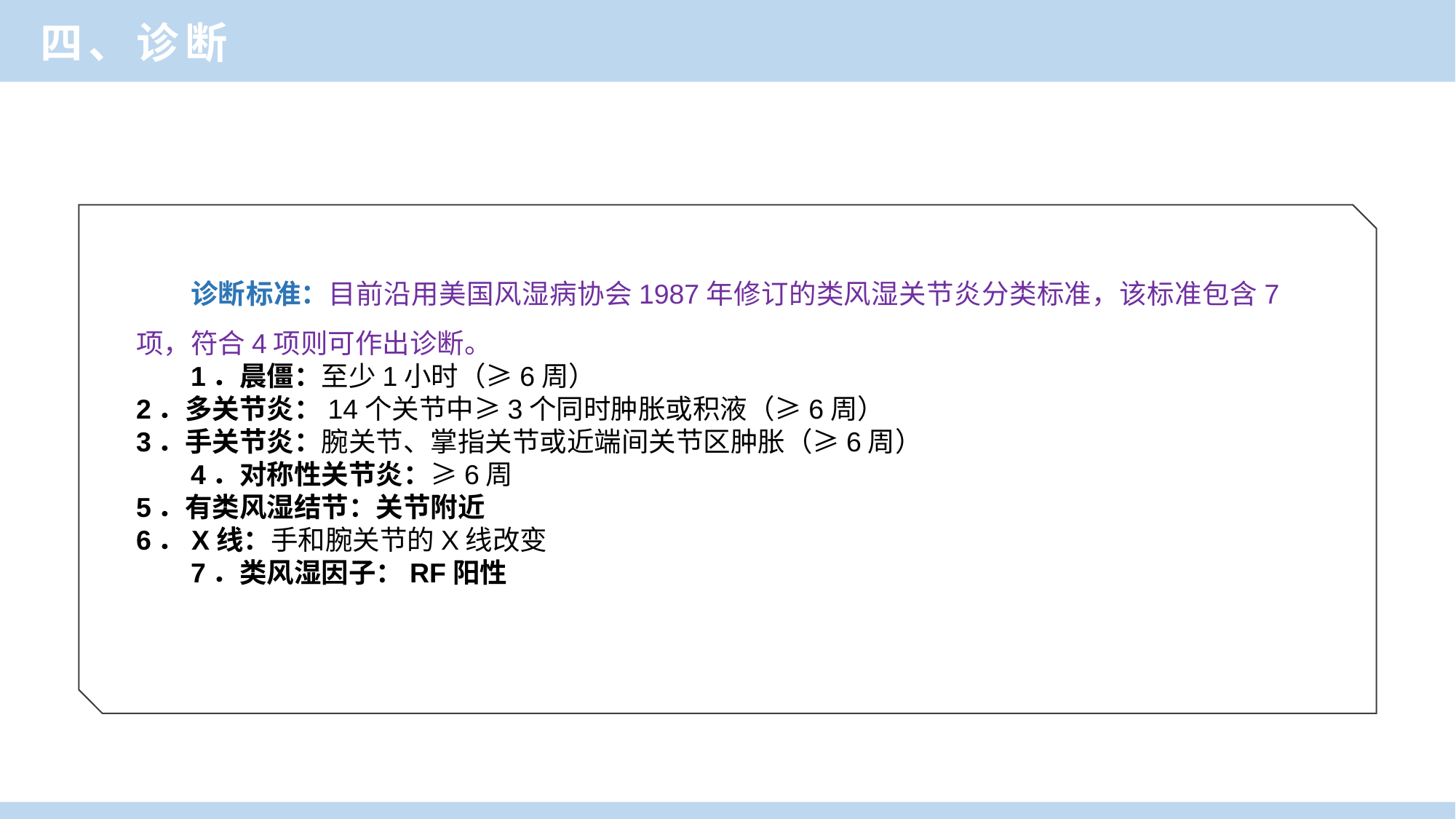

四、诊断

诊断标准：目前沿用美国风湿病协会1987年修订的类风湿关节炎分类标准，该标准包含7项，符合4项则可作出诊断。
1．晨僵：至少1小时（≥6周）
2．多关节炎：14个关节中≥3个同时肿胀或积液（≥6周）
3．手关节炎：腕关节、掌指关节或近端间关节区肿胀（≥6周）
4．对称性关节炎：≥6周
5．有类风湿结节：关节附近
6．X线：手和腕关节的X线改变
7．类风湿因子：RF阳性